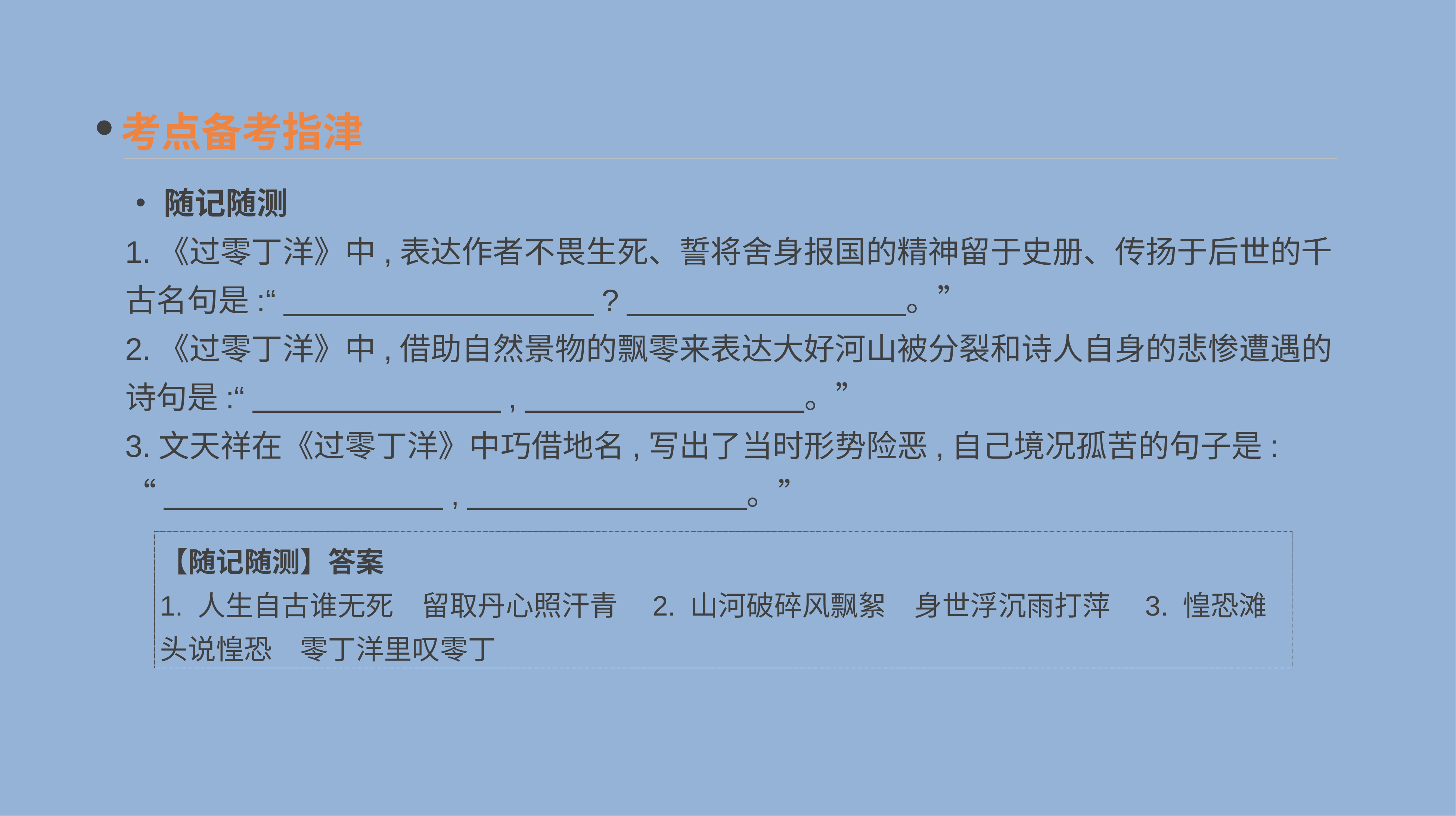

考点备考指津

•随记随测
1.《过零丁洋》中,表达作者不畏生死、誓将舍身报国的精神留于史册、传扬于后世的千古名句是:“　　　　　　　　　　?　　　　　　　　　。”
2.《过零丁洋》中,借助自然景物的飘零来表达大好河山被分裂和诗人自身的悲惨遭遇的诗句是:“　　　　　　　　,　　　　　　　　　。”
3.文天祥在《过零丁洋》中巧借地名,写出了当时形势险恶,自己境况孤苦的句子是:
“　　　　　　　　　,　　　　　　　　　。”
【随记随测】答案
1. 人生自古谁无死　留取丹心照汗青　2. 山河破碎风飘絮　身世浮沉雨打萍　3. 惶恐滩头说惶恐　零丁洋里叹零丁